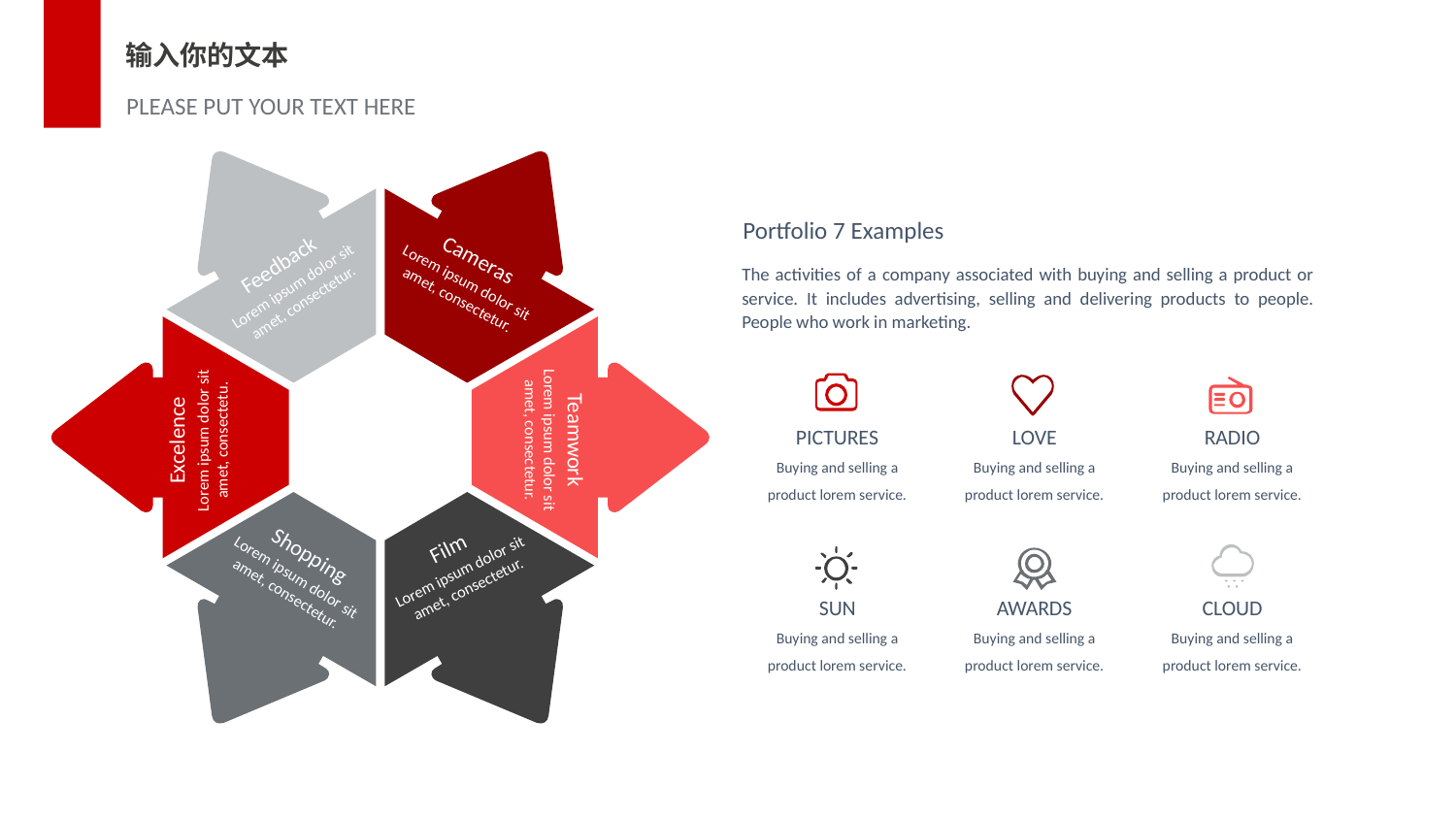

输入你的文本
PLEASE PUT YOUR TEXT HERE

Portfolio 7 Examples
Cameras
Lorem ipsum dolor sit amet, consectetur.
Feedback
Lorem ipsum dolor sit amet, consectetur.
The activities of a company associated with buying and selling a product or service. It includes advertising, selling and delivering products to people. People who work in marketing.

Teamwork
Lorem ipsum dolor sit amet, consectetur.
Excelence
Lorem ipsum dolor sit amet, consectetu.
PICTURES
LOVE
RADIO
Buying and selling a product lorem service.
Buying and selling a product lorem service.
Buying and selling a product lorem service.

Film
Lorem ipsum dolor sit amet, consectetur.
Shopping
Lorem ipsum dolor sit amet, consectetur.

SUN
AWARDS
CLOUD
Buying and selling a product lorem service.
Buying and selling a product lorem service.
Buying and selling a product lorem service.